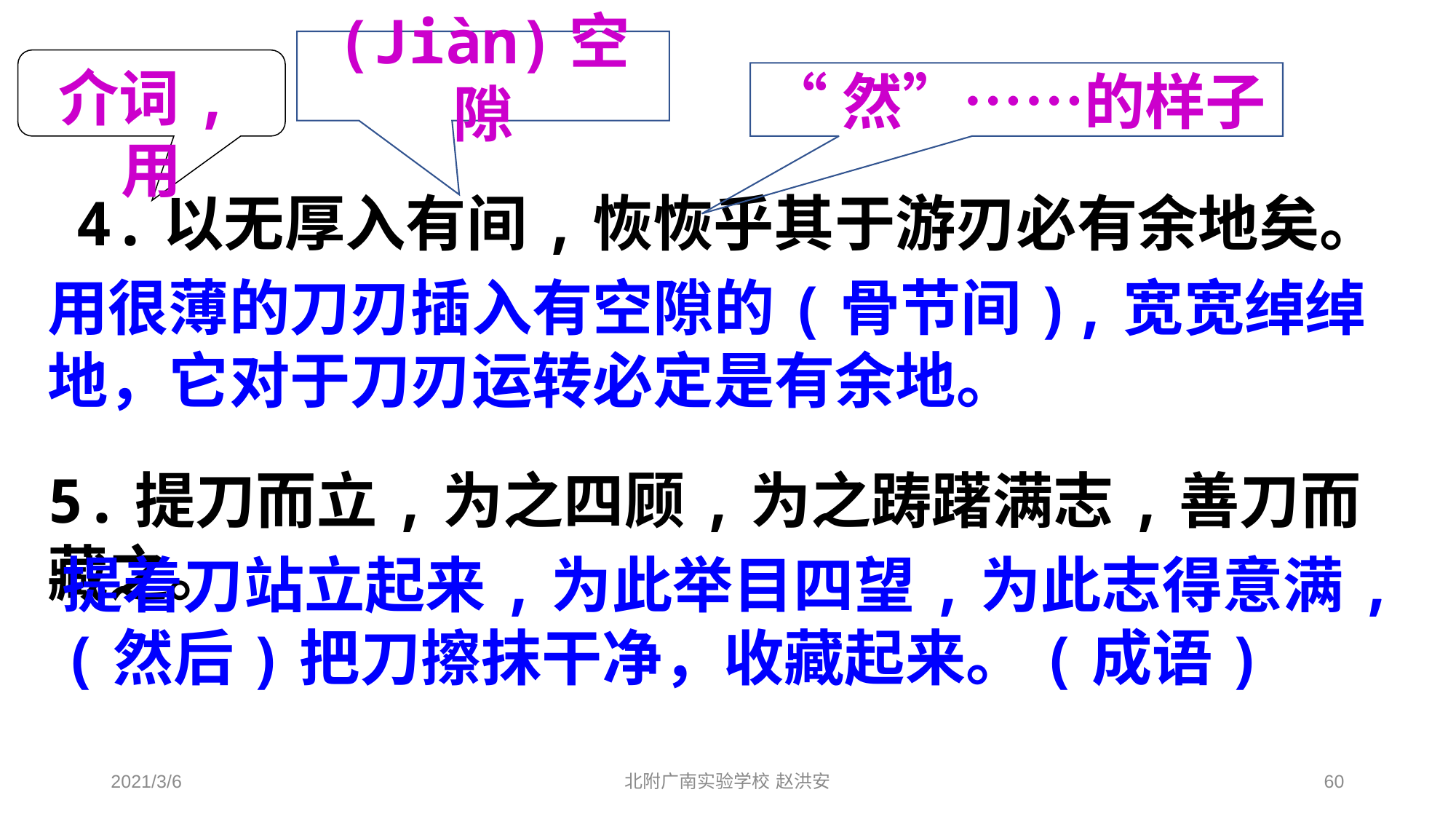

(Jiàn)空隙
介词,用
“然”……的样子
4.以无厚入有间,恢恢乎其于游刃必有余地矣。
用很薄的刀刃插入有空隙的(骨节间),宽宽绰绰地，它对于刀刃运转必定是有余地。
5.提刀而立,为之四顾,为之踌躇满志,善刀而藏之。
提着刀站立起来,为此举目四望,为此志得意满,(然后)把刀擦抹干净，收藏起来。(成语)
2021/3/6
北附广南实验学校 赵洪安
60